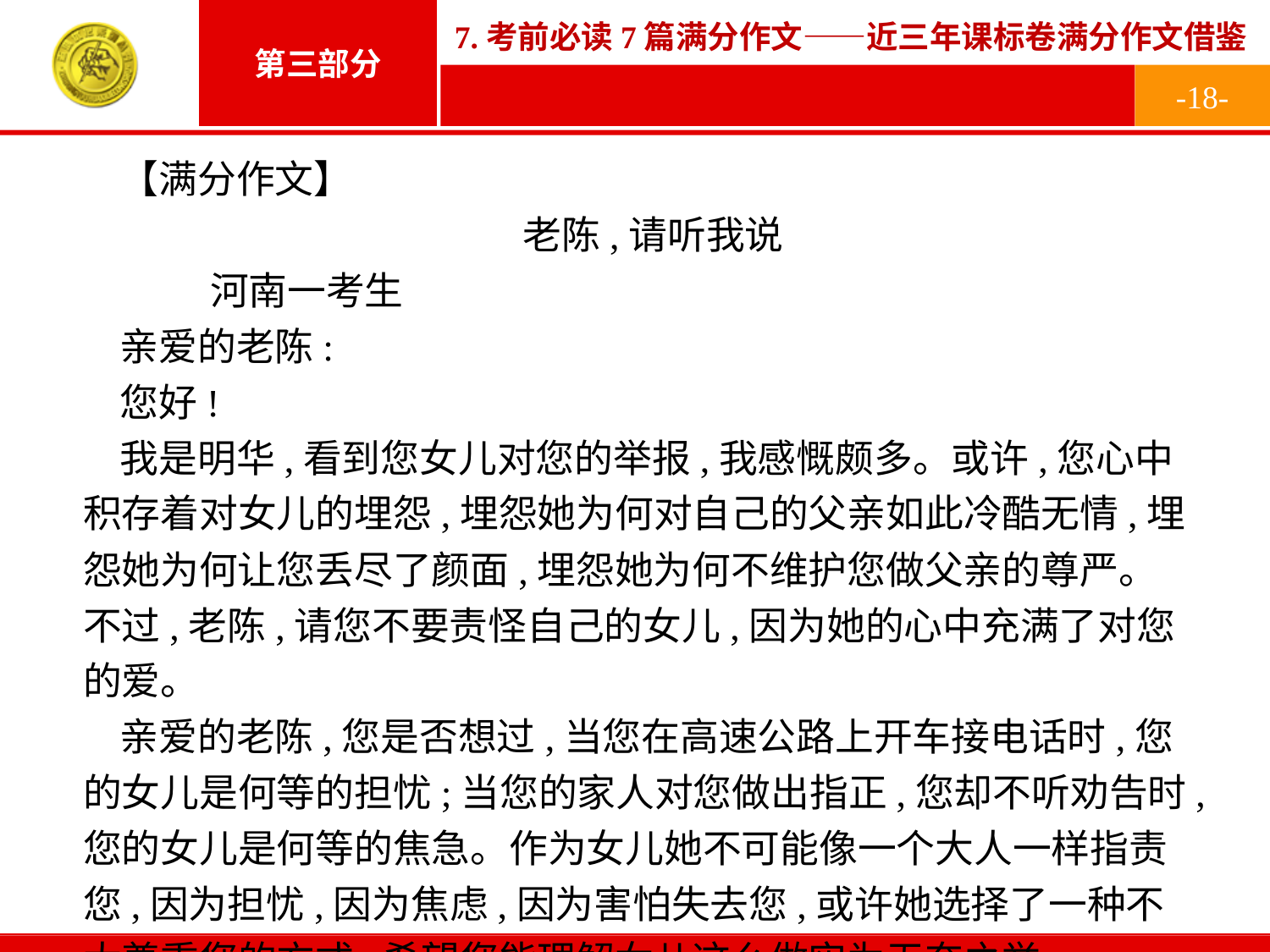

-18-
【满分作文】
老陈,请听我说
	河南一考生
亲爱的老陈:
您好!
我是明华,看到您女儿对您的举报,我感慨颇多。或许,您心中积存着对女儿的埋怨,埋怨她为何对自己的父亲如此冷酷无情,埋怨她为何让您丢尽了颜面,埋怨她为何不维护您做父亲的尊严。不过,老陈,请您不要责怪自己的女儿,因为她的心中充满了对您的爱。
亲爱的老陈,您是否想过,当您在高速公路上开车接电话时,您的女儿是何等的担忧;当您的家人对您做出指正,您却不听劝告时,您的女儿是何等的焦急。作为女儿她不可能像一个大人一样指责您,因为担忧,因为焦虑,因为害怕失去您,或许她选择了一种不太尊重您的方式,希望您能理解女儿这么做实为无奈之举。